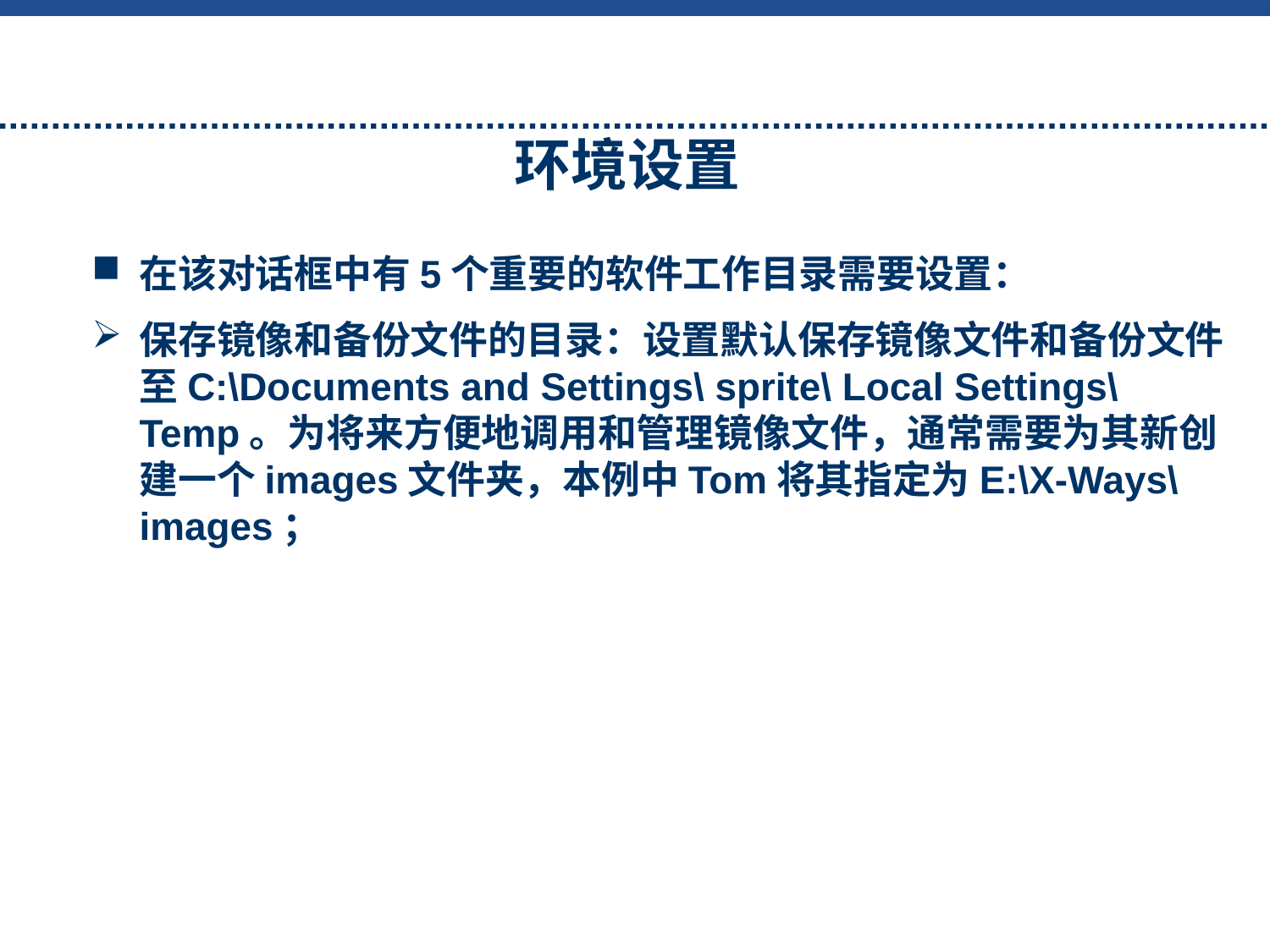

# 环境设置
在该对话框中有5个重要的软件工作目录需要设置：
保存镜像和备份文件的目录：设置默认保存镜像文件和备份文件至C:\Documents and Settings\ sprite\ Local Settings\ Temp。为将来方便地调用和管理镜像文件，通常需要为其新创建一个images文件夹，本例中Tom将其指定为E:\X-Ways\ images；